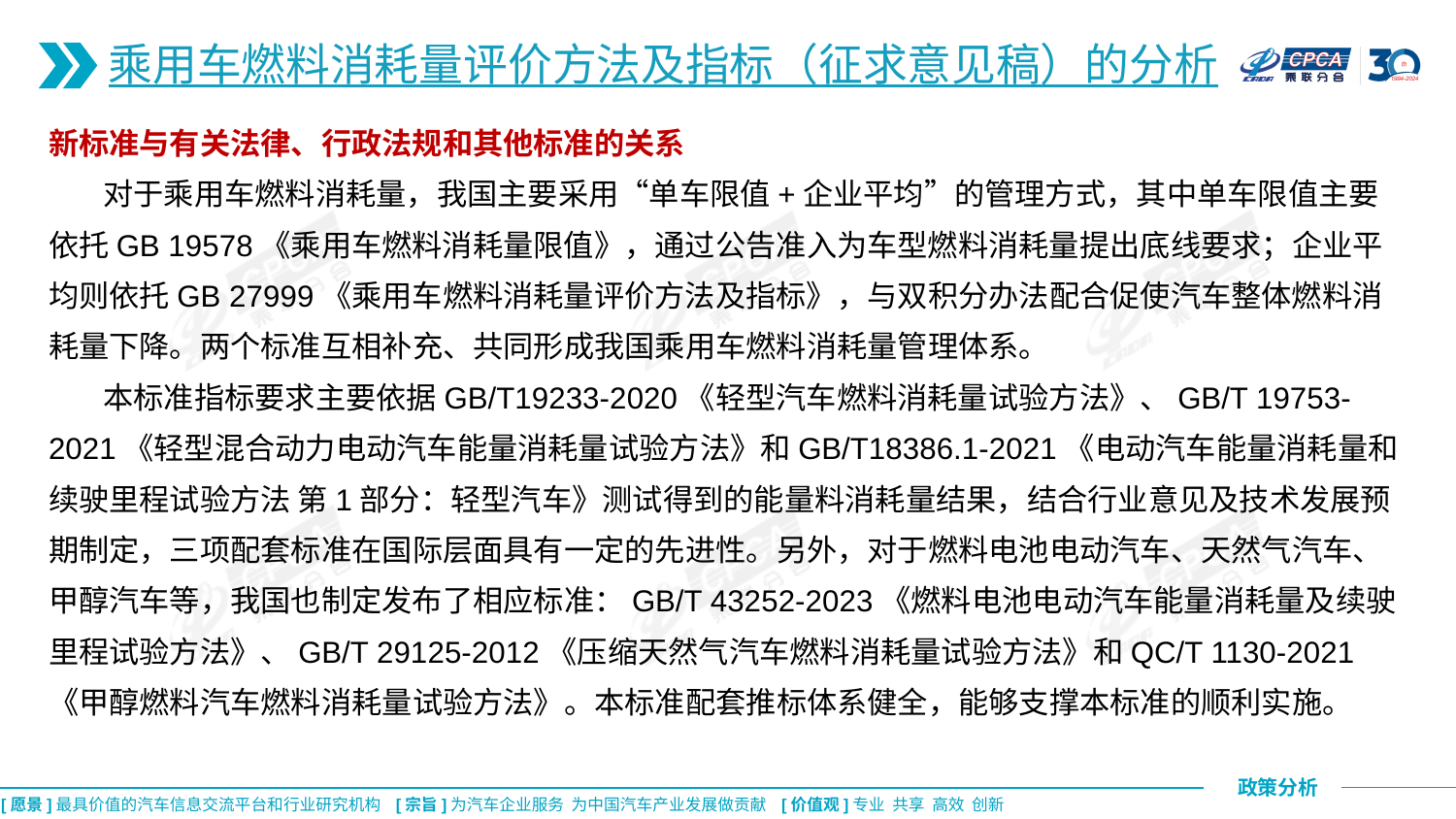

乘用车燃料消耗量评价方法及指标（征求意见稿）的分析
新标准与有关法律、行政法规和其他标准的关系
       对于乘用车燃料消耗量，我国主要采用“单车限值+企业平均”的管理方式，其中单车限值主要依托GB 19578《乘用车燃料消耗量限值》，通过公告准入为车型燃料消耗量提出底线要求；企业平均则依托GB 27999《乘用车燃料消耗量评价方法及指标》，与双积分办法配合促使汽车整体燃料消耗量下降。两个标准互相补充、共同形成我国乘用车燃料消耗量管理体系。
       本标准指标要求主要依据GB/T19233-2020《轻型汽车燃料消耗量试验方法》、GB/T 19753-2021《轻型混合动力电动汽车能量消耗量试验方法》和GB/T18386.1-2021《电动汽车能量消耗量和续驶里程试验方法 第1部分：轻型汽车》测试得到的能量料消耗量结果，结合行业意见及技术发展预期制定，三项配套标准在国际层面具有一定的先进性。另外，对于燃料电池电动汽车、天然气汽车、甲醇汽车等，我国也制定发布了相应标准：GB/T 43252-2023《燃料电池电动汽车能量消耗量及续驶里程试验方法》、GB/T 29125-2012《压缩天然气汽车燃料消耗量试验方法》和QC/T 1130-2021《甲醇燃料汽车燃料消耗量试验方法》。本标准配套推标体系健全，能够支撑本标准的顺利实施。